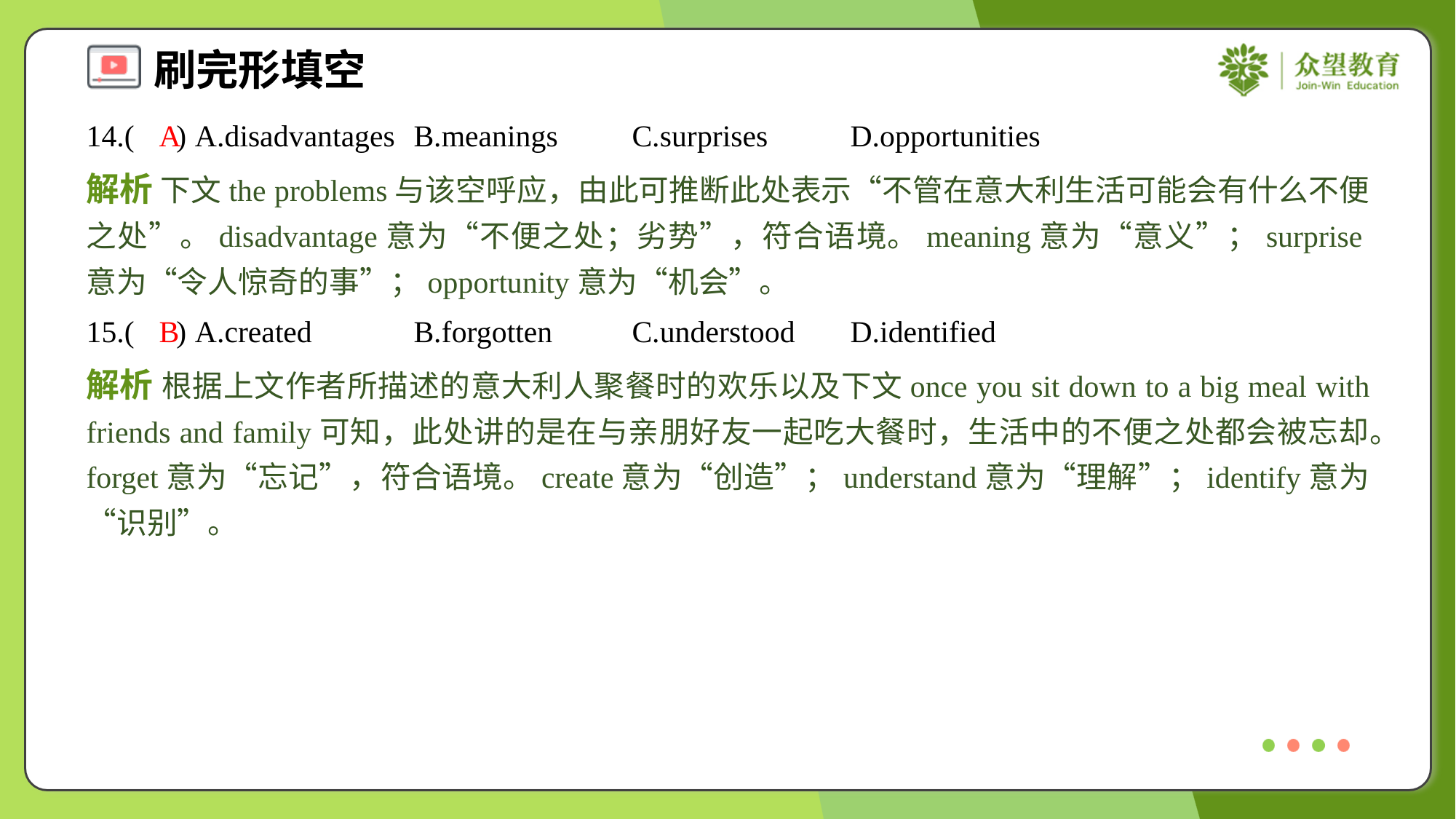

14.(     ) A.disadvantages	B.meanings	C.surprises	D.opportunities
A
解析 下文the problems与该空呼应，由此可推断此处表示“不管在意大利生活可能会有什么不便之处”。disadvantage意为“不便之处；劣势”，符合语境。meaning意为“意义”；surprise意为“令人惊奇的事”；opportunity意为“机会”。
15.(     ) A.created	B.forgotten	C.understood	D.identified
B
解析 根据上文作者所描述的意大利人聚餐时的欢乐以及下文once you sit down to a big meal with friends and family可知，此处讲的是在与亲朋好友一起吃大餐时，生活中的不便之处都会被忘却。forget意为“忘记”，符合语境。create意为“创造”；understand意为“理解”；identify意为“识别”。